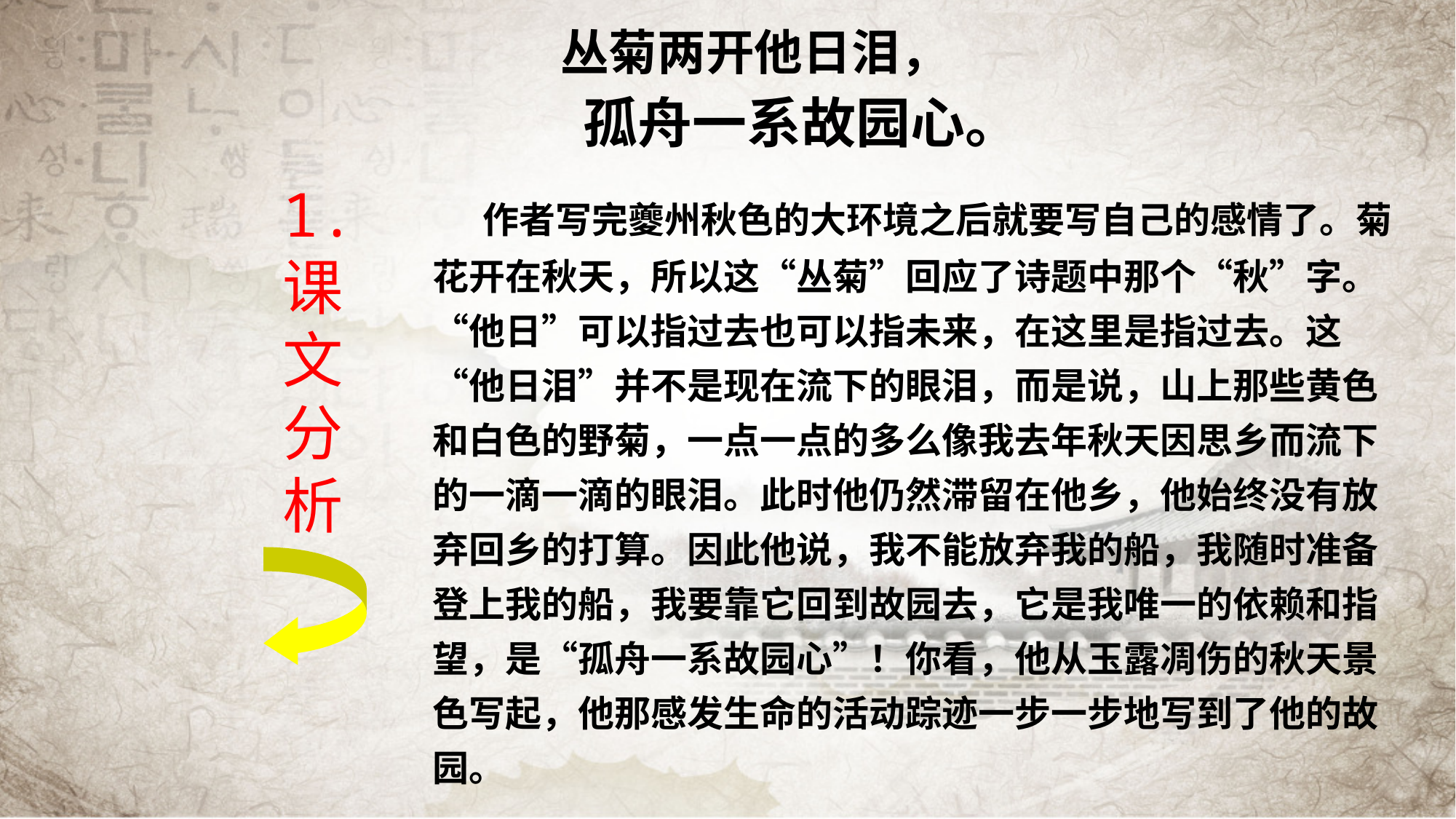

丛菊两开他日泪，
                 孤舟一系故园心。
          作者写完夔州秋色的大环境之后就要写自己的感情了。菊花开在秋天，所以这“丛菊”回应了诗题中那个“秋”字。 “他日”可以指过去也可以指未来，在这里是指过去。这“他日泪”并不是现在流下的眼泪，而是说，山上那些黄色和白色的野菊，一点一点的多么像我去年秋天因思乡而流下的一滴一滴的眼泪。此时他仍然滞留在他乡，他始终没有放弃回乡的打算。因此他说，我不能放弃我的船，我随时准备登上我的船，我要靠它回到故园去，它是我唯一的依赖和指望，是“孤舟一系故园心”！你看，他从玉露凋伤的秋天景色写起，他那感发生命的活动踪迹一步一步地写到了他的故园。
1.
课
文
分
析
#